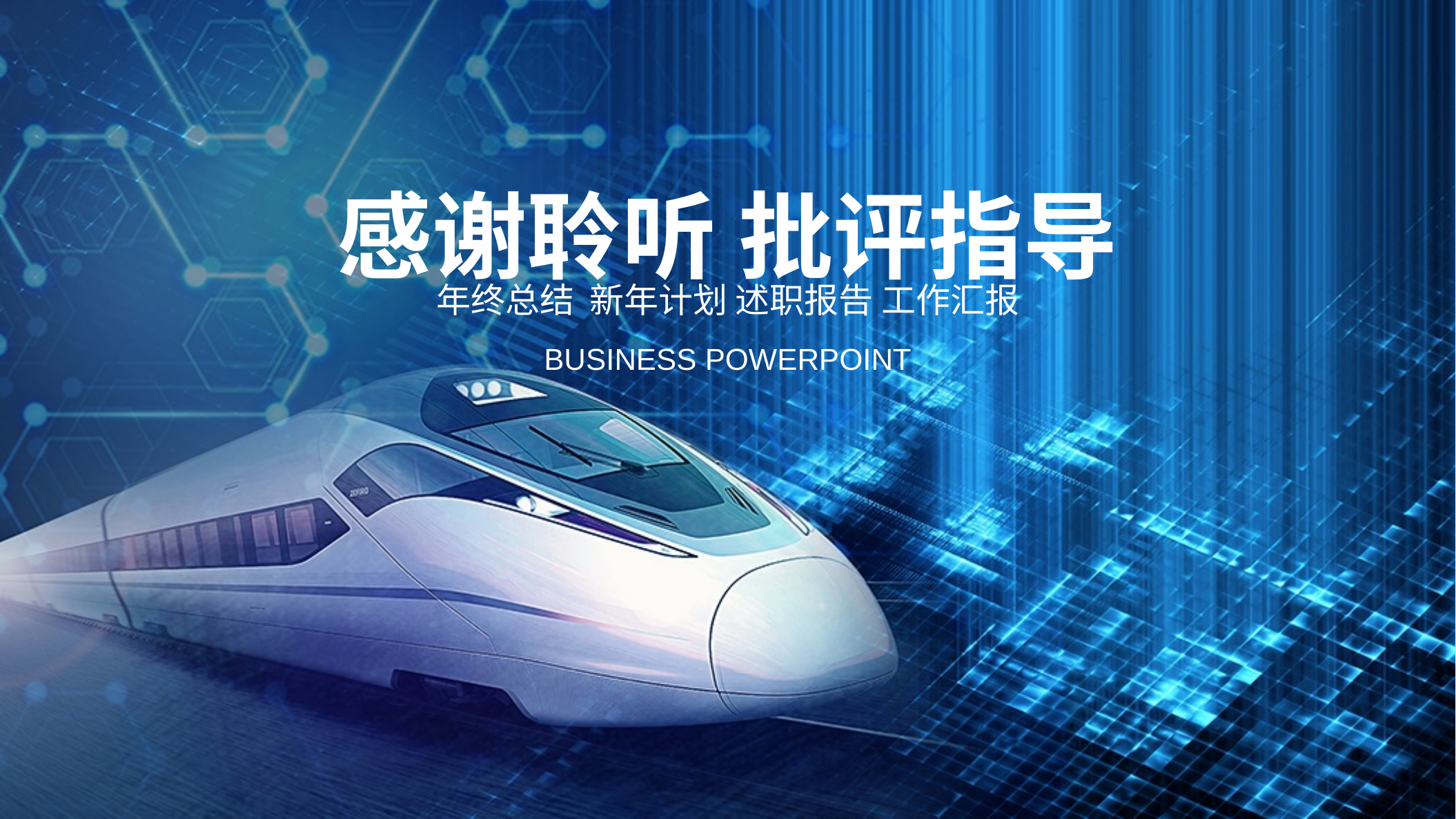

感谢聆听 批评指导
年终总结  新年计划 述职报告 工作汇报
BUSINESS POWERPOINT